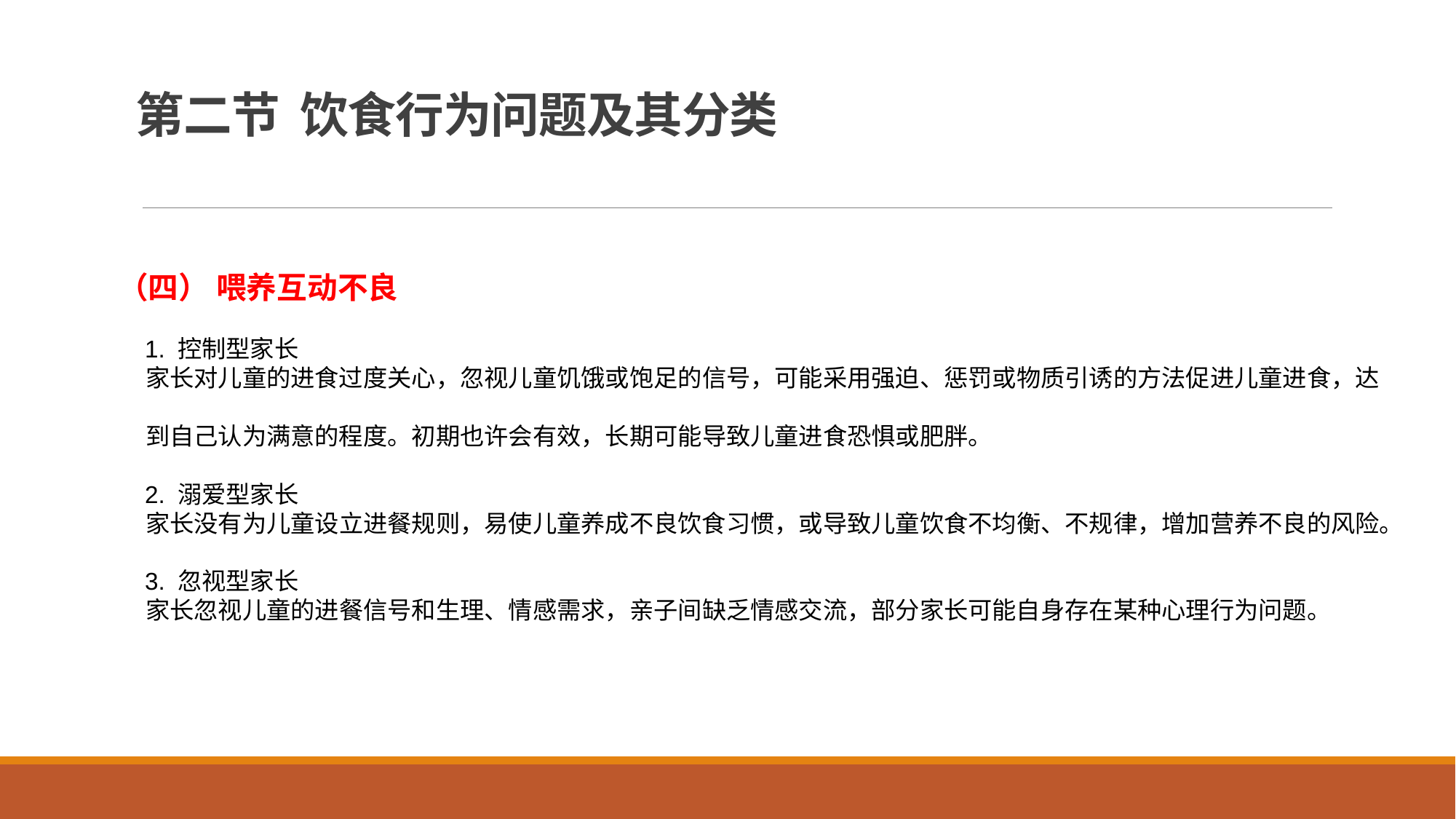

# 第二节  饮食行为问题及其分类
（四） 喂养互动不良

    1. 控制型家长
    家长对儿童的进食过度关心，忽视儿童饥饿或饱足的信号，可能采用强迫、惩罚或物质引诱的方法促进儿童进食，达
    到自己认为满意的程度。初期也许会有效，长期可能导致儿童进食恐惧或肥胖。

    2. 溺爱型家长
    家长没有为儿童设立进餐规则，易使儿童养成不良饮食习惯，或导致儿童饮食不均衡、不规律，增加营养不良的风险。

    3. 忽视型家长
    家长忽视儿童的进餐信号和生理、情感需求，亲子间缺乏情感交流，部分家长可能自身存在某种心理行为问题。